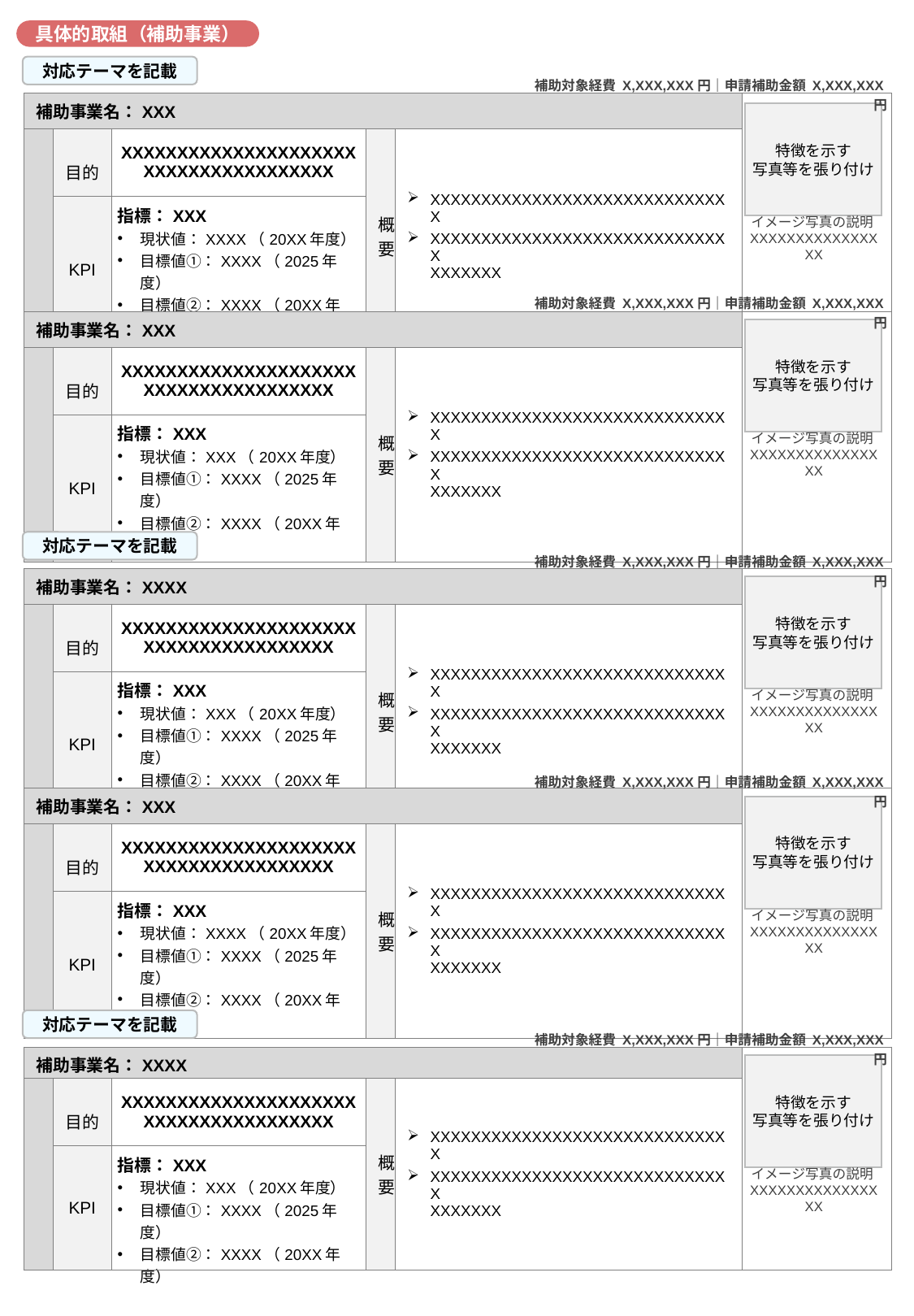

対応する補助事業数が多く、前項に、補助事業を記載しきらなかった場合のみ、当該フォーマットに追加記載すること。
具体的取組（補助事業）
対応テーマを記載
補助対象経費 X,XXX,XXX円｜申請補助金額 X,XXX,XXX円
| 補助事業名：XXX |  |  |  |  |  |
| --- | --- | --- | --- | --- | --- |
|  | 目的 | XXXXXXXXXXXXXXXXXXXXXXXXXXXXXXXXXXXXXX | 概要 | XXXXXXXXXXXXXXXXXXXXXXXXXXXXXX XXXXXXXXXXXXXXXXXXXXXXXXXXXXXX XXXXXXX |  |
|  | KPI | 指標：XXX 現状値：XXXX（20XX年度） 目標値①：XXXX（2025年度） 目標値②：XXXX（20XX年度） |  |  |  |
特徴を示す
写真等を張り付け
イメージ写真の説明XXXXXXXXXXXXXXXX
補助対象経費 X,XXX,XXX円｜申請補助金額 X,XXX,XXX円
| 補助事業名：XXX |  |  |  |  |  |
| --- | --- | --- | --- | --- | --- |
|  | 目的 | XXXXXXXXXXXXXXXXXXXXXXXXXXXXXXXXXXXXXX | 概要 | XXXXXXXXXXXXXXXXXXXXXXXXXXXXXX XXXXXXXXXXXXXXXXXXXXXXXXXXXXXX XXXXXXX |  |
|  | KPI | 指標：XXX 現状値：XXX（20XX年度） 目標値①：XXXX（2025年度） 目標値②：XXXX（20XX年度） |  |  |  |
特徴を示す
写真等を張り付け
イメージ写真の説明XXXXXXXXXXXXXXXX
対応テーマを記載
補助対象経費 X,XXX,XXX円｜申請補助金額 X,XXX,XXX円
| 補助事業名：XXXX |  |  |  |  |  |
| --- | --- | --- | --- | --- | --- |
|  | 目的 | XXXXXXXXXXXXXXXXXXXXXXXXXXXXXXXXXXXXXX | 概要 | XXXXXXXXXXXXXXXXXXXXXXXXXXXXXX XXXXXXXXXXXXXXXXXXXXXXXXXXXXXX XXXXXXX |  |
|  | KPI | 指標：XXX 現状値：XXX（20XX年度） 目標値①：XXXX（2025年度） 目標値②：XXXX（20XX年度） |  |  |  |
特徴を示す
写真等を張り付け
イメージ写真の説明XXXXXXXXXXXXXXXX
補助対象経費 X,XXX,XXX円｜申請補助金額 X,XXX,XXX円
| 補助事業名：XXX |  |  |  |  |  |
| --- | --- | --- | --- | --- | --- |
|  | 目的 | XXXXXXXXXXXXXXXXXXXXXXXXXXXXXXXXXXXXXX | 概要 | XXXXXXXXXXXXXXXXXXXXXXXXXXXXXX XXXXXXXXXXXXXXXXXXXXXXXXXXXXXX XXXXXXX |  |
|  | KPI | 指標：XXX 現状値：XXXX（20XX年度） 目標値①：XXXX（2025年度） 目標値②：XXXX（20XX年度） |  |  |  |
特徴を示す
写真等を張り付け
イメージ写真の説明XXXXXXXXXXXXXXXX
対応テーマを記載
補助対象経費 X,XXX,XXX円｜申請補助金額 X,XXX,XXX円
| 補助事業名：XXXX |  |  |  |  |  |
| --- | --- | --- | --- | --- | --- |
|  | 目的 | XXXXXXXXXXXXXXXXXXXXXXXXXXXXXXXXXXXXXX | 概要 | XXXXXXXXXXXXXXXXXXXXXXXXXXXXXX XXXXXXXXXXXXXXXXXXXXXXXXXXXXXX XXXXXXX |  |
|  | KPI | 指標：XXX 現状値：XXX（20XX年度） 目標値①：XXXX（2025年度） 目標値②：XXXX（20XX年度） |  |  |  |
特徴を示す
写真等を張り付け
イメージ写真の説明XXXXXXXXXXXXXXXX